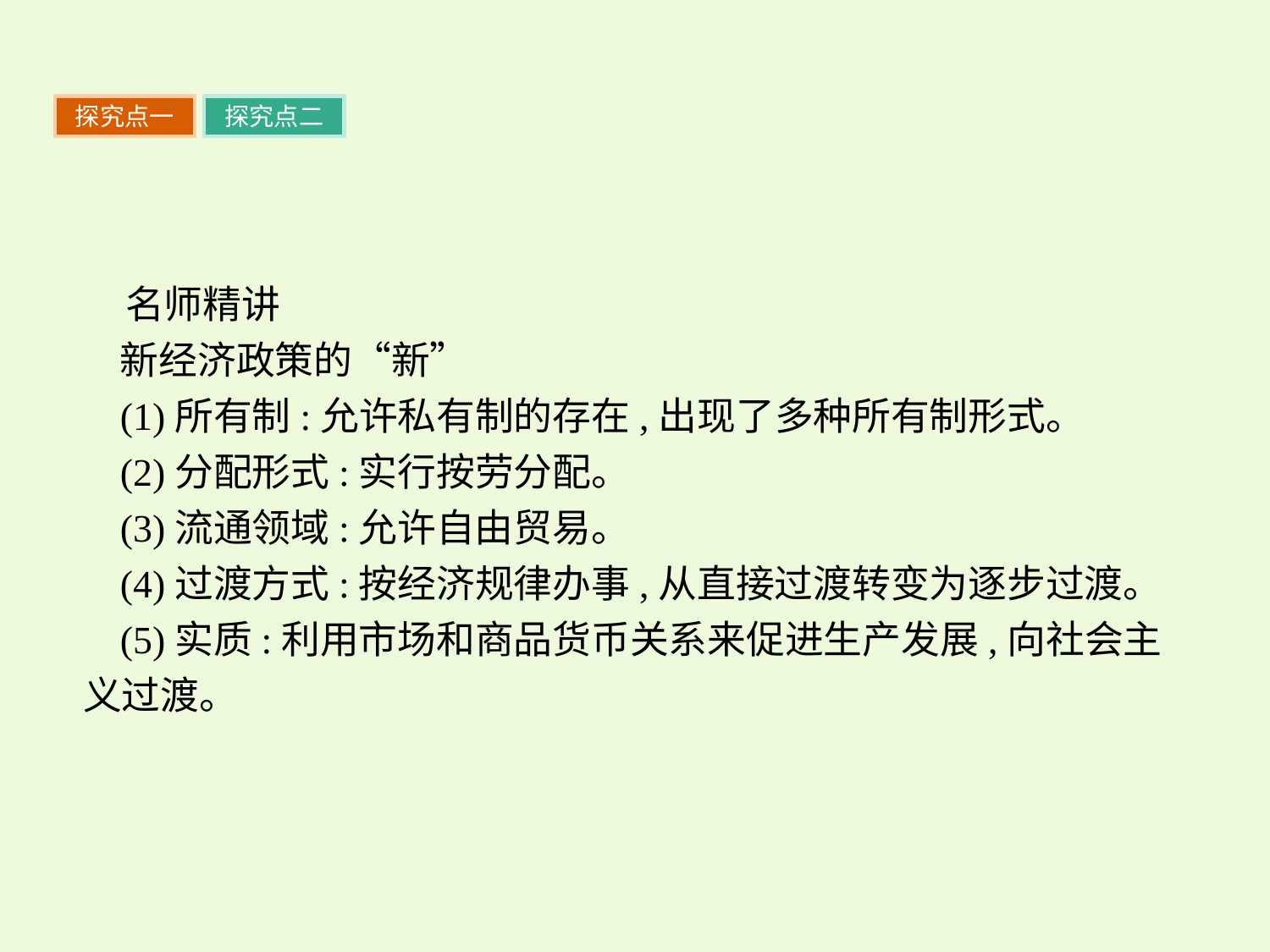

探究点一
探究点二
名师精讲
新经济政策的“新”
(1)所有制:允许私有制的存在,出现了多种所有制形式。
(2)分配形式:实行按劳分配。
(3)流通领域:允许自由贸易。
(4)过渡方式:按经济规律办事,从直接过渡转变为逐步过渡。
(5)实质:利用市场和商品货币关系来促进生产发展,向社会主义过渡。